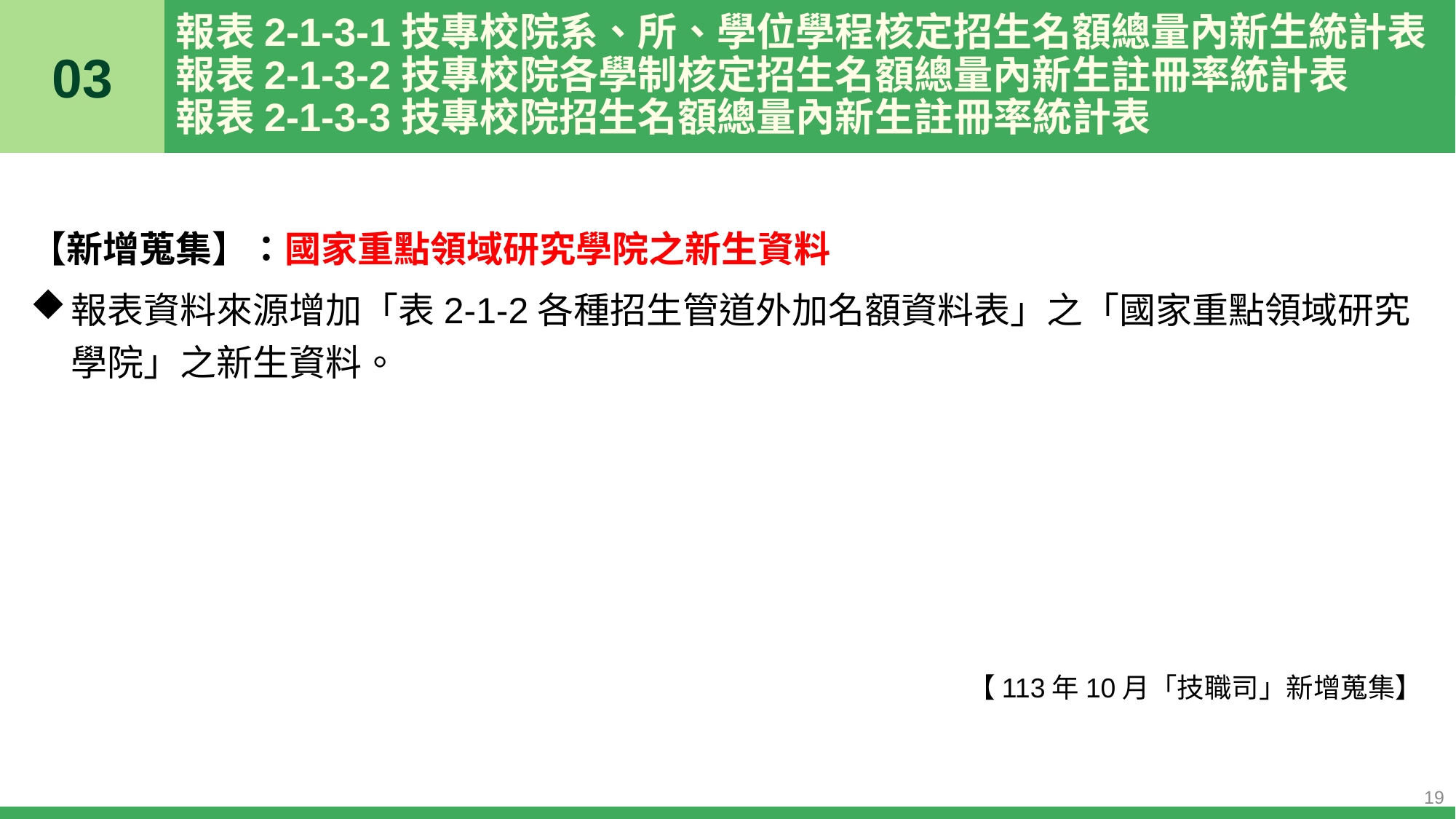

# 報表2-1-3-1技專校院系、所、學位學程核定招生名額總量內新生統計表 報表2-1-3-2技專校院各學制核定招生名額總量內新生註冊率統計表 報表2-1-3-3技專校院招生名額總量內新生註冊率統計表
03
【新增蒐集】：國家重點領域研究學院之新生資料
報表資料來源增加「表2-1-2各種招生管道外加名額資料表」之「國家重點領域研究學院」之新生資料。

【113年10月「技職司」新增蒐集】
19